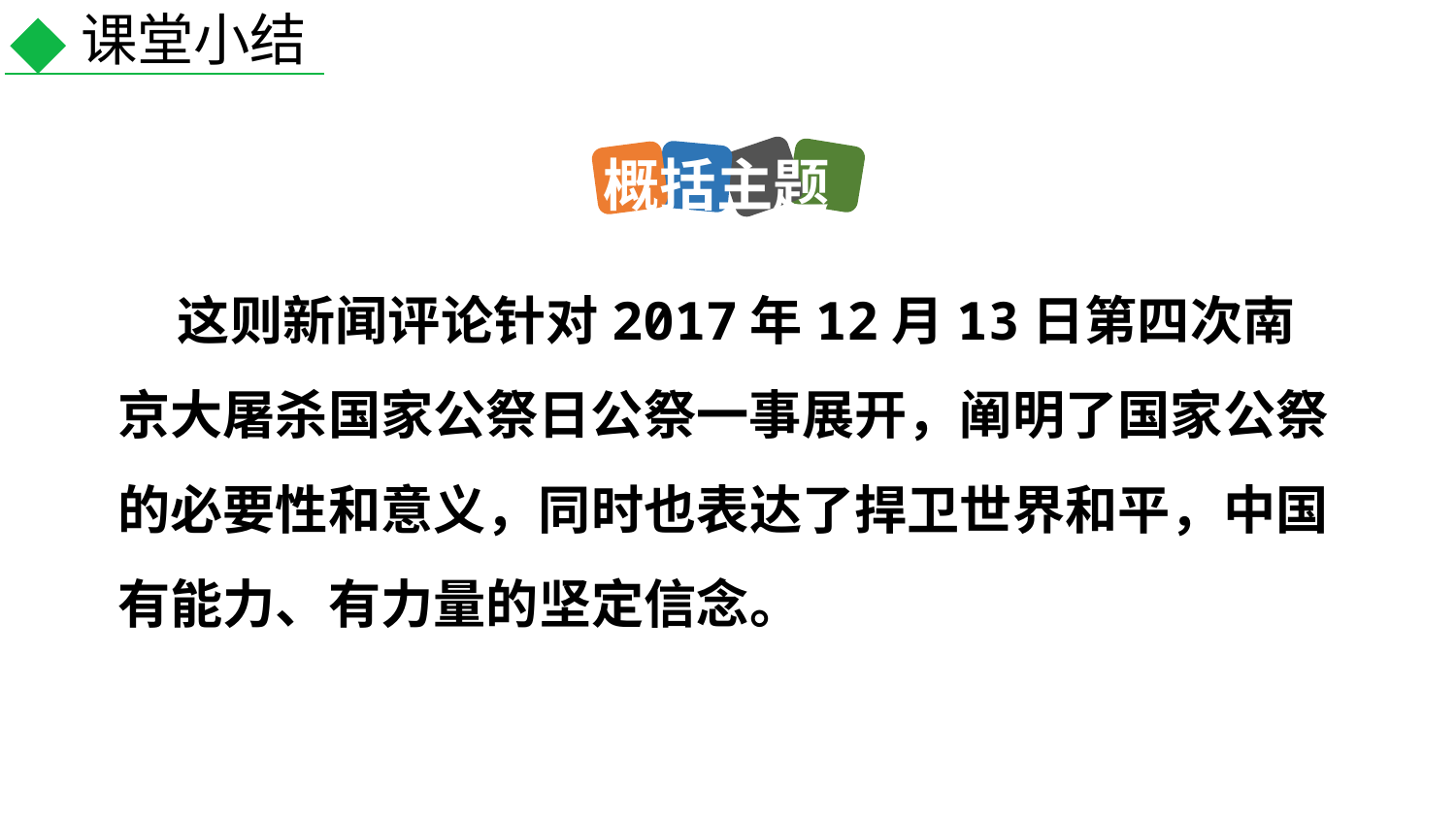

课堂小结

概括主题

    这则新闻评论针对2017年12月13日第四次南京大屠杀国家公祭日公祭一事展开，阐明了国家公祭的必要性和意义，同时也表达了捍卫世界和平，中国有能力、有力量的坚定信念。